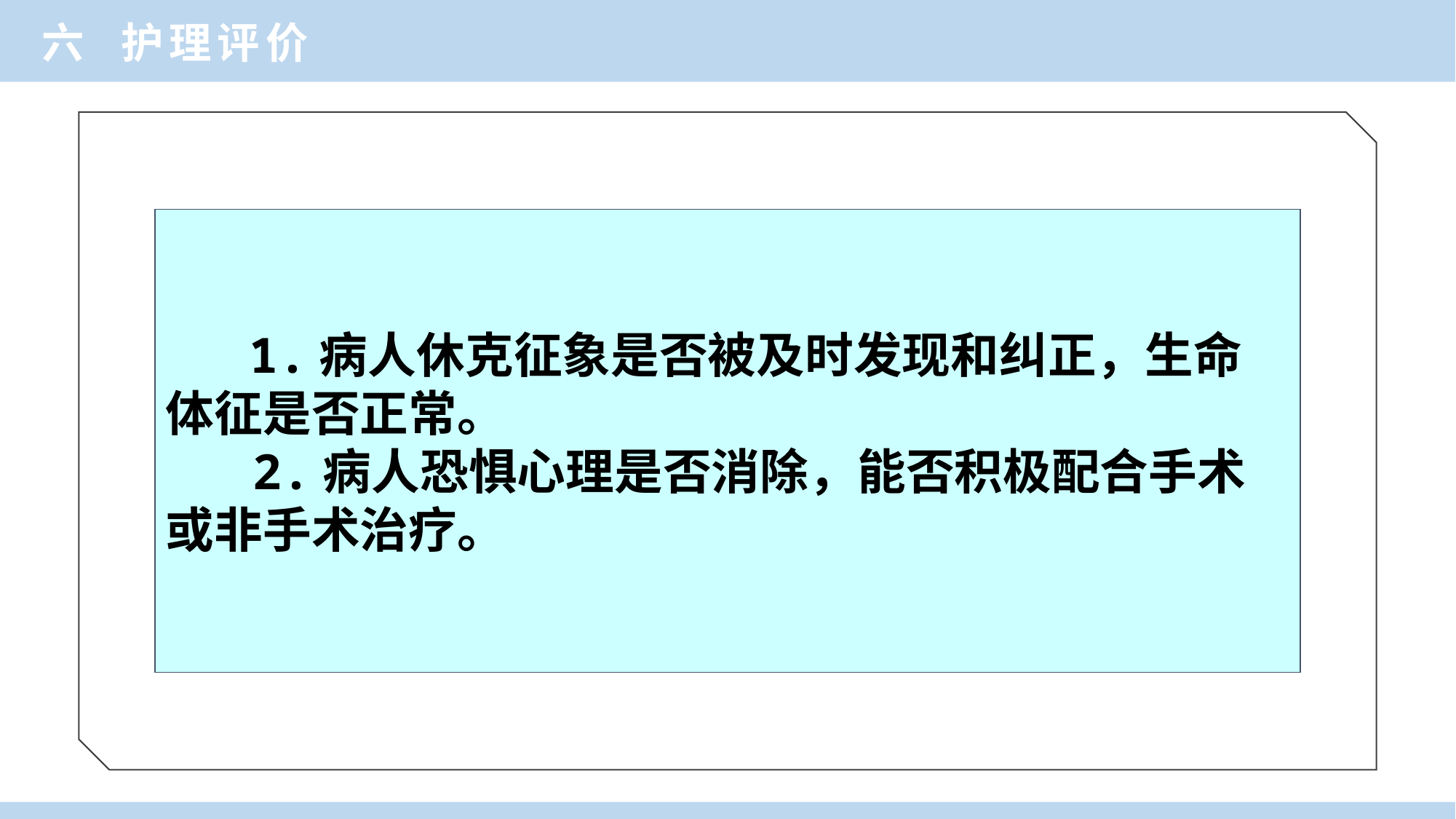

六  护理评价

   1.病人休克征象是否被及时发现和纠正，生命体征是否正常。
   2.病人恐惧心理是否消除，能否积极配合手术或非手术治疗。